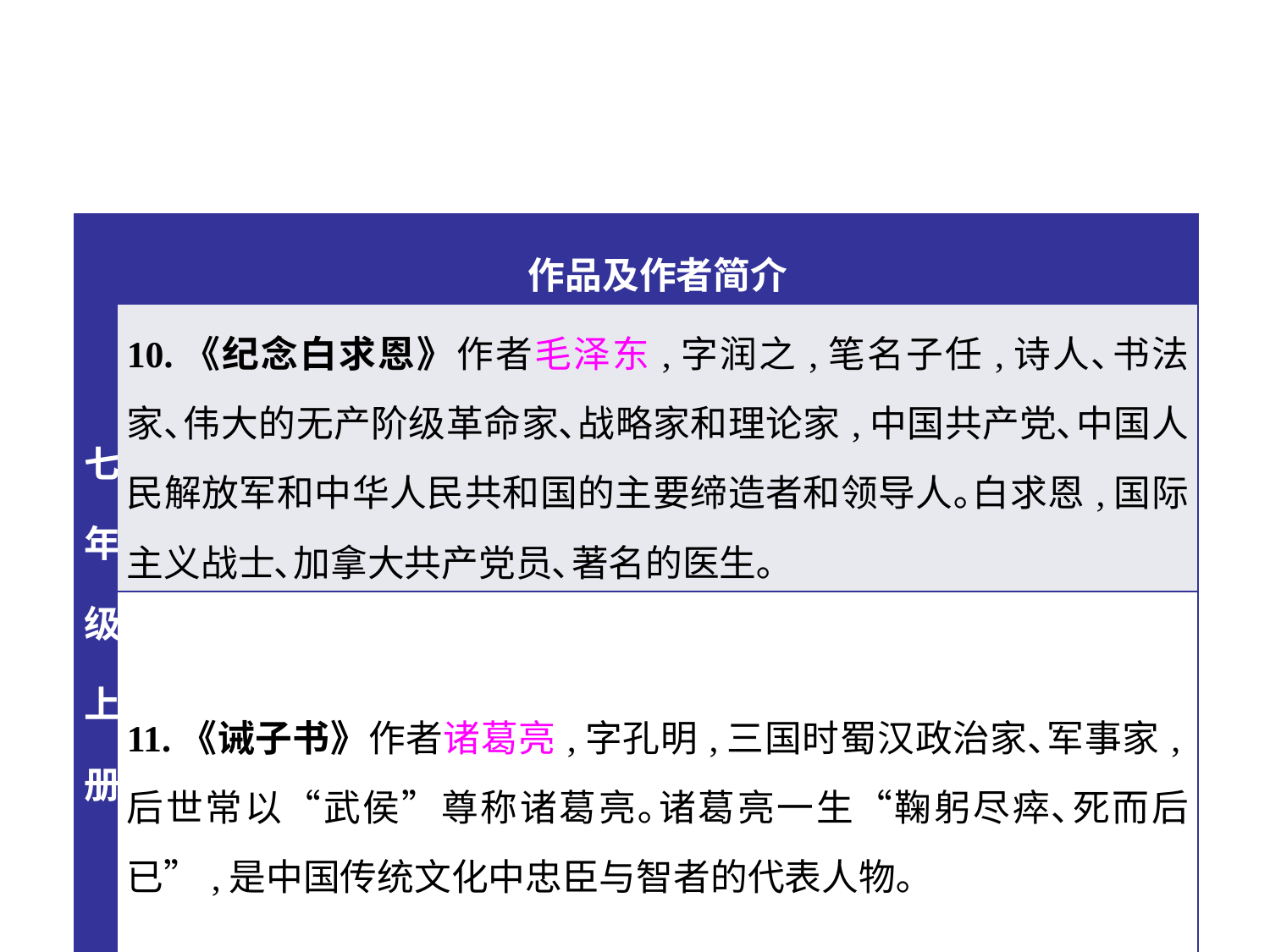

| 七年级上册 | 作品及作者简介 |
| --- | --- |
|  | 10.《纪念白求恩》作者毛泽东,字润之,笔名子任,诗人､书法家､伟大的无产阶级革命家､战略家和理论家,中国共产党､中国人民解放军和中华人民共和国的主要缔造者和领导人｡白求恩,国际主义战士､加拿大共产党员､著名的医生｡ |
|  | 11.《诫子书》作者诸葛亮,字孔明,三国时蜀汉政治家､军事家,后世常以“武侯”尊称诸葛亮｡诸葛亮一生“鞠躬尽瘁､死而后已”,是中国传统文化中忠臣与智者的代表人物｡ |